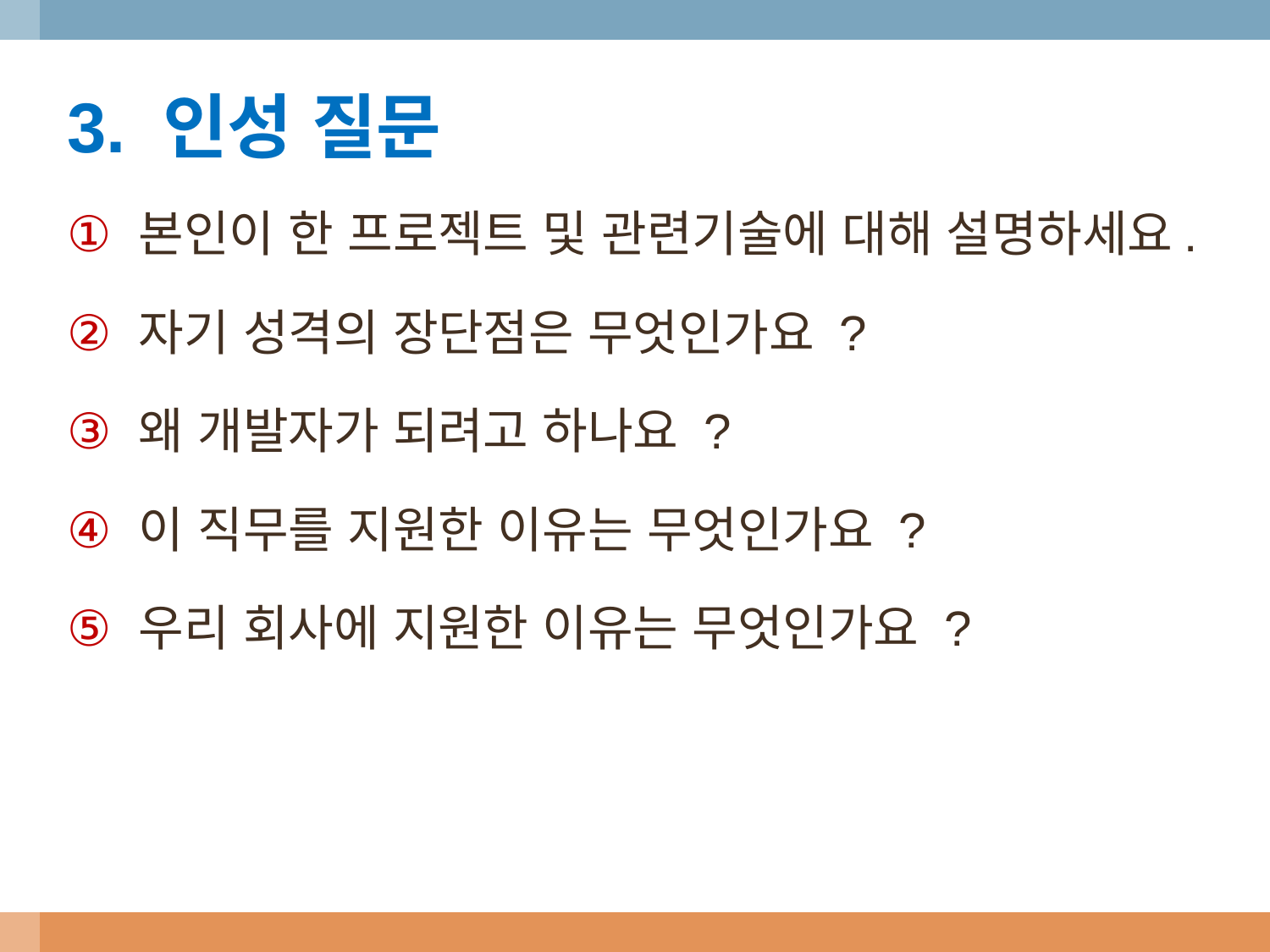

3. 인성 질문
본인이 한 프로젝트 및 관련기술에 대해 설명하세요.
자기 성격의 장단점은 무엇인가요 ?
왜 개발자가 되려고 하나요 ?
이 직무를 지원한 이유는 무엇인가요 ?
우리 회사에 지원한 이유는 무엇인가요 ?